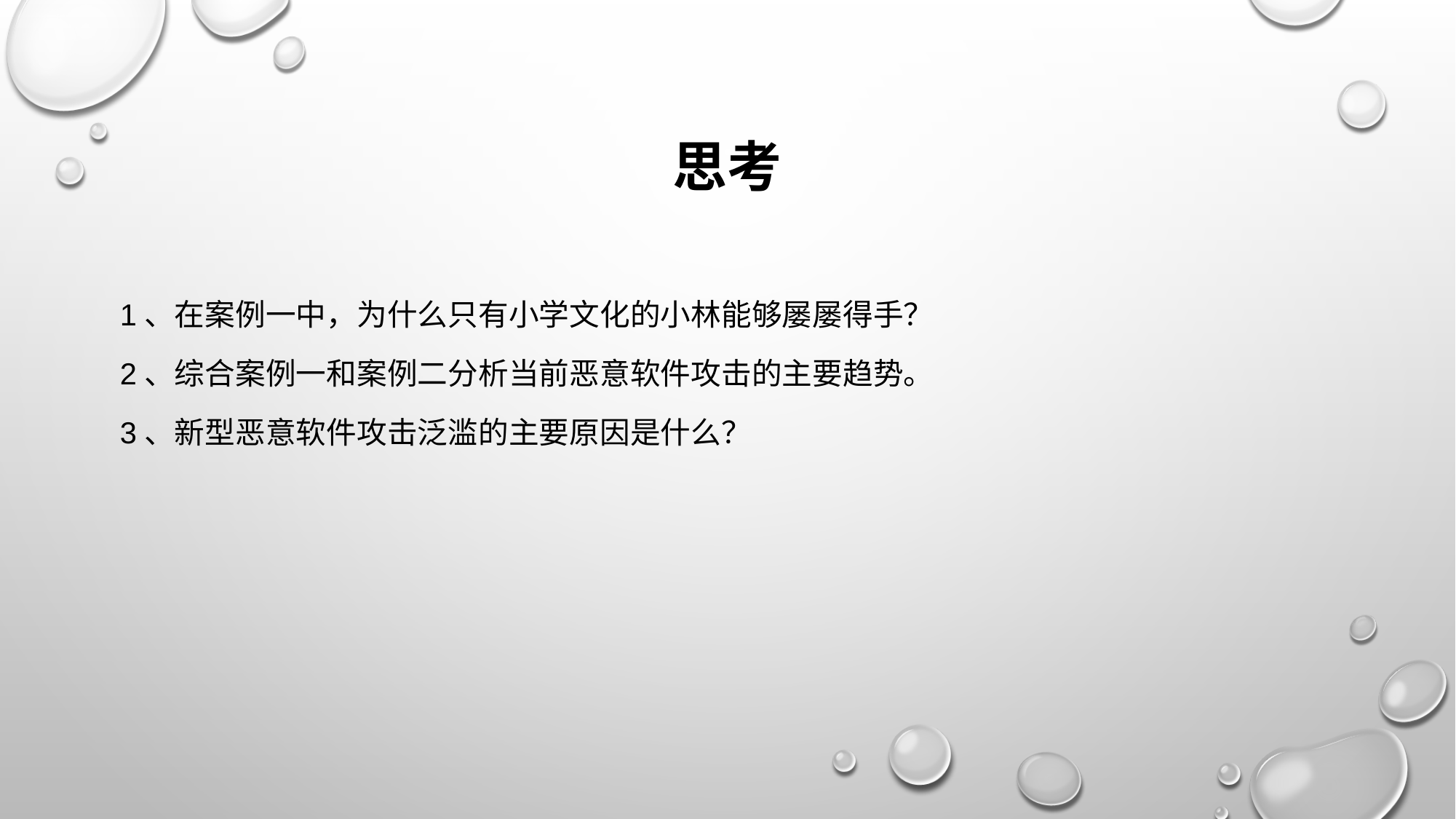

# 思考
1、在案例一中，为什么只有小学文化的小林能够屡屡得手？
2、综合案例一和案例二分析当前恶意软件攻击的主要趋势。
3、新型恶意软件攻击泛滥的主要原因是什么？